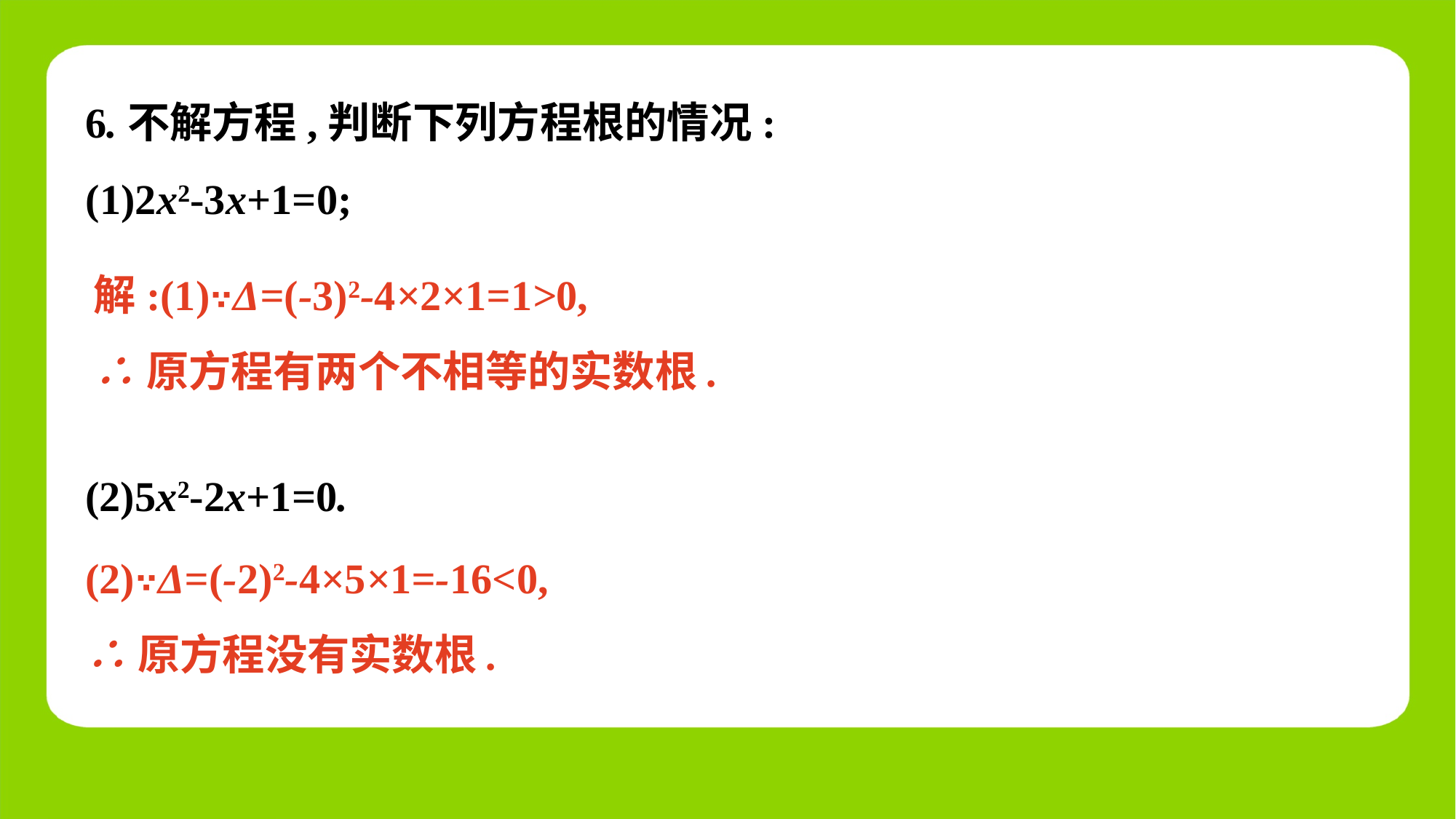

6.不解方程,判断下列方程根的情况:
(1)2x2-3x+1=0;
解:(1)∵Δ=(-3)2-4×2×1=1>0,
∴原方程有两个不相等的实数根.
(2)5x2-2x+1=0.
(2)∵Δ=(-2)2-4×5×1=-16<0,
∴原方程没有实数根.